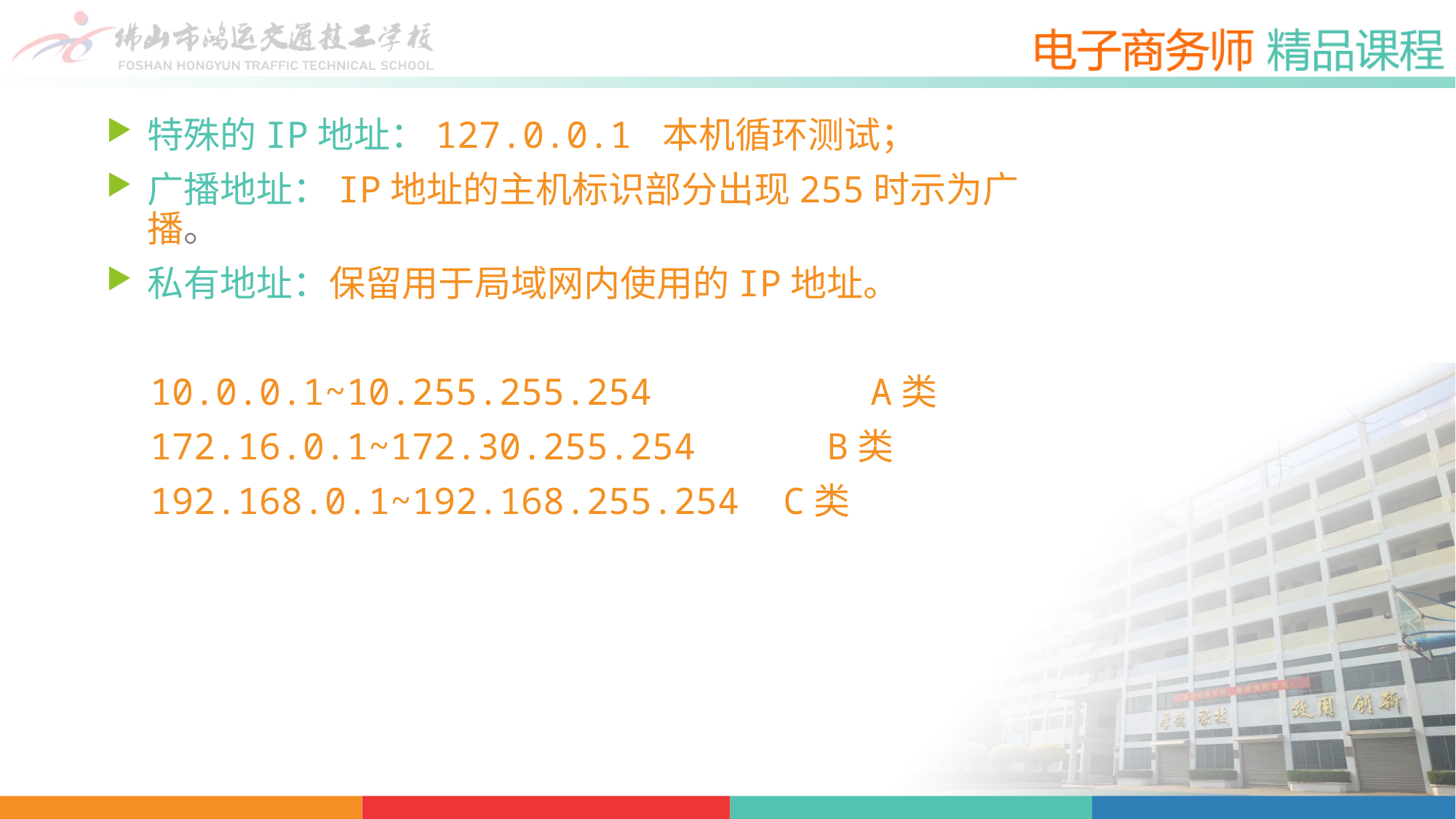

特殊的IP地址：127.0.0.1 本机循环测试；
广播地址：IP地址的主机标识部分出现255时示为广播。
私有地址：保留用于局域网内使用的IP地址。

  10.0.0.1~10.255.255.254          A类
  172.16.0.1~172.30.255.254      B类
  192.168.0.1~192.168.255.254  C类